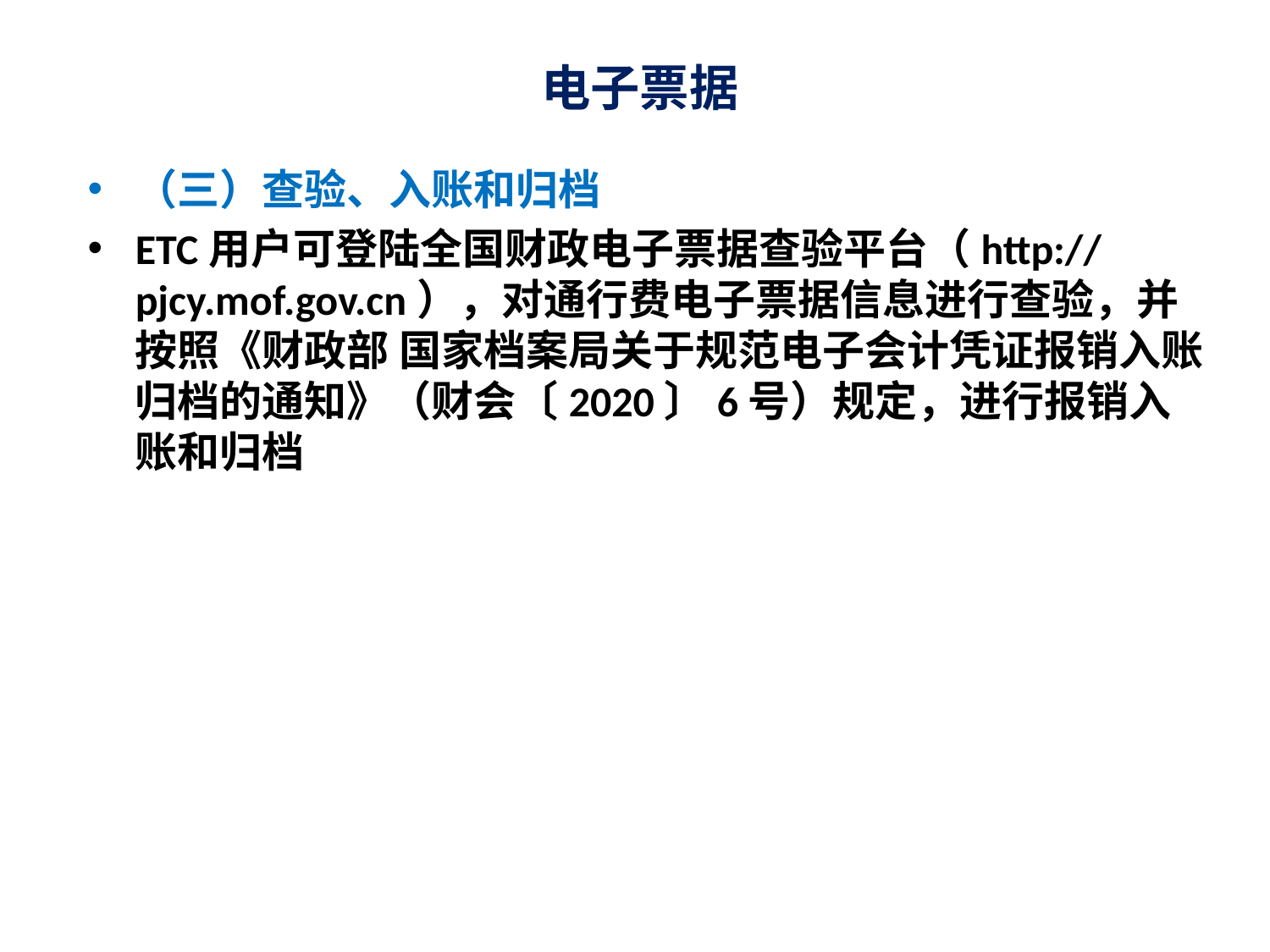

# 电子票据
（三）查验、入账和归档
ETC用户可登陆全国财政电子票据查验平台（http://pjcy.mof.gov.cn），对通行费电子票据信息进行查验，并按照《财政部 国家档案局关于规范电子会计凭证报销入账归档的通知》（财会〔2020〕6号）规定，进行报销入账和归档